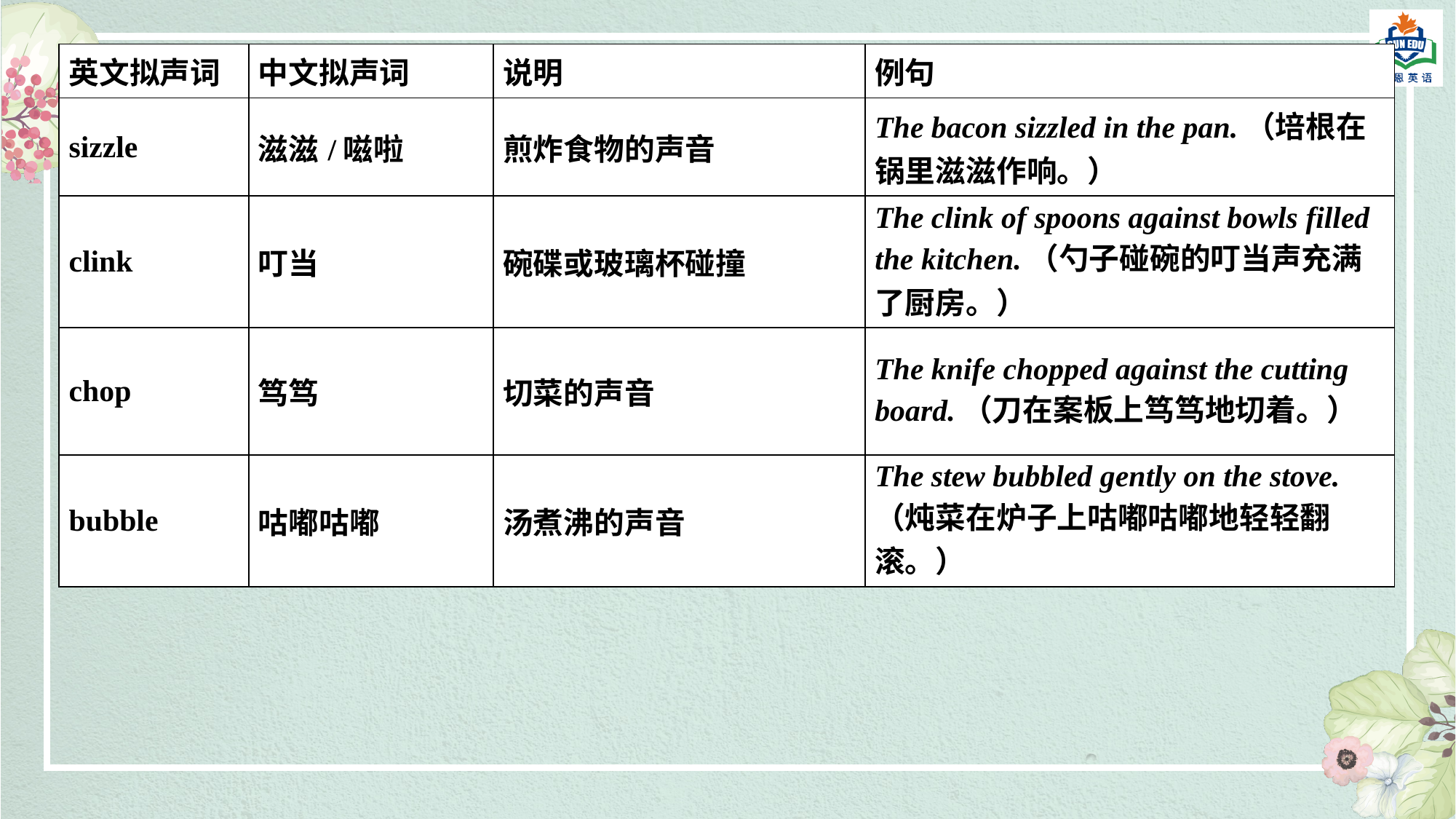

| 英文拟声词 | 中文拟声词 | 说明 | 例句 |
| --- | --- | --- | --- |
| sizzle | 滋滋/嗞啦 | 煎炸食物的声音 | The bacon sizzled in the pan.（培根在锅里滋滋作响。） |
| clink | 叮当 | 碗碟或玻璃杯碰撞 | The clink of spoons against bowls filled the kitchen.（勺子碰碗的叮当声充满了厨房。） |
| chop | 笃笃 | 切菜的声音 | The knife chopped against the cutting board.（刀在案板上笃笃地切着。） |
| bubble | 咕嘟咕嘟 | 汤煮沸的声音 | The stew bubbled gently on the stove.（炖菜在炉子上咕嘟咕嘟地轻轻翻滚。） |